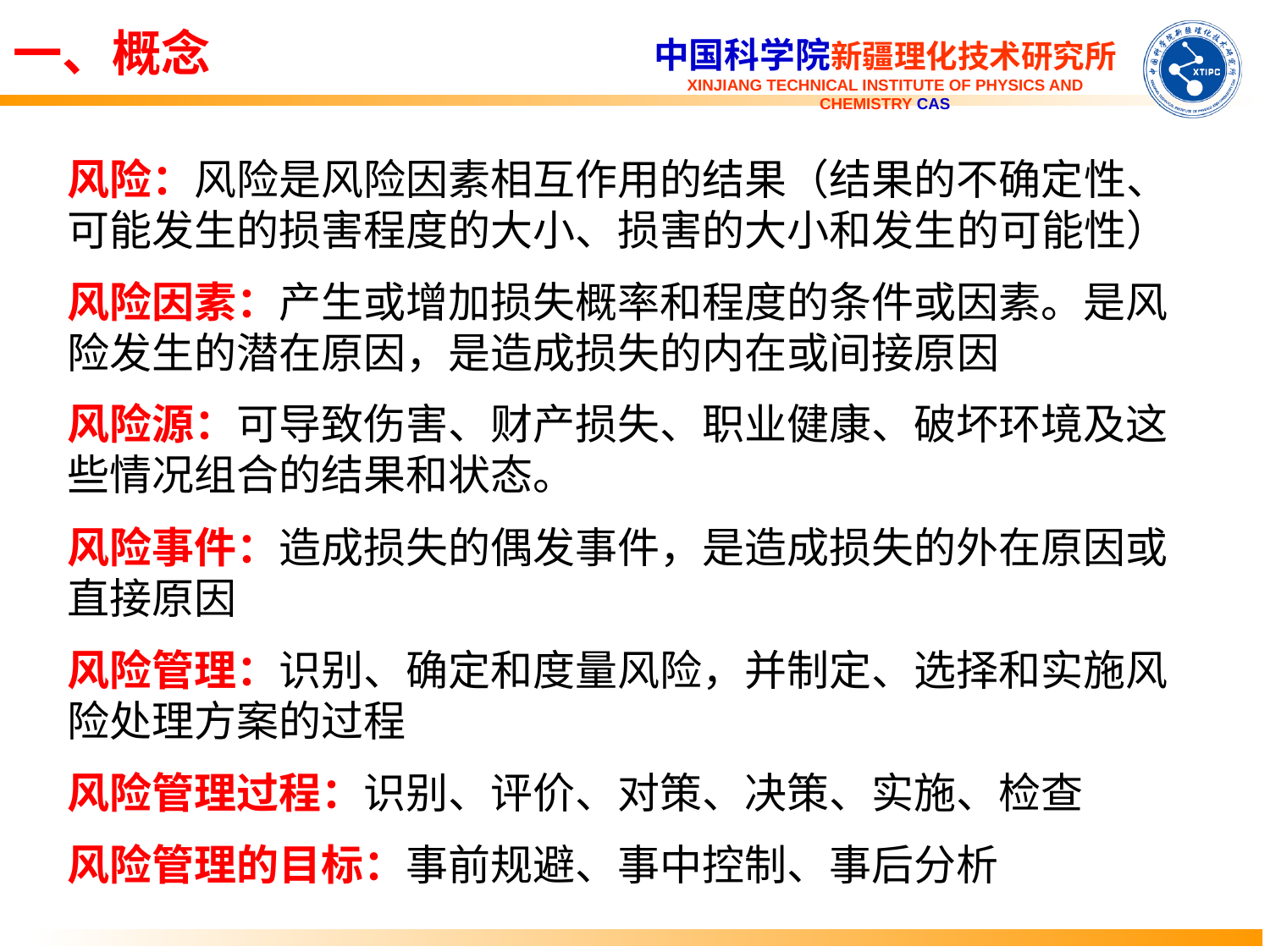

一、概念
风险：风险是风险因素相互作用的结果（结果的不确定性、可能发生的损害程度的大小、损害的大小和发生的可能性）
风险因素：产生或增加损失概率和程度的条件或因素。是风险发生的潜在原因，是造成损失的内在或间接原因
风险源：可导致伤害、财产损失、职业健康、破坏环境及这些情况组合的结果和状态。
风险事件：造成损失的偶发事件，是造成损失的外在原因或直接原因
风险管理：识别、确定和度量风险，并制定、选择和实施风险处理方案的过程
风险管理过程：识别、评价、对策、决策、实施、检查
风险管理的目标：事前规避、事中控制、事后分析